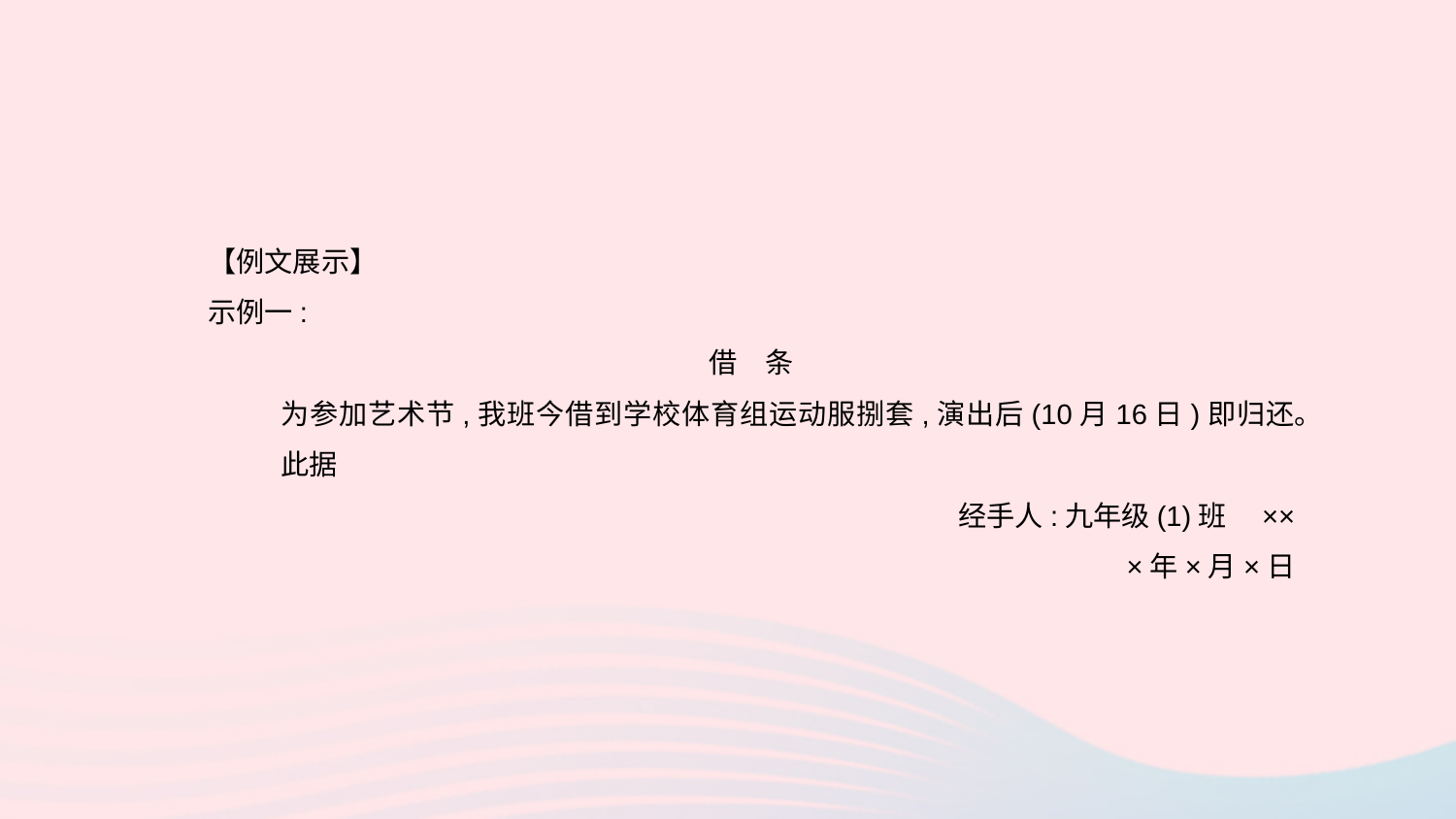

【例文展示】
示例一:
借　条
为参加艺术节,我班今借到学校体育组运动服捌套,演出后(10月16日)即归还。
此据
经手人:九年级(1)班　××
×年×月×日